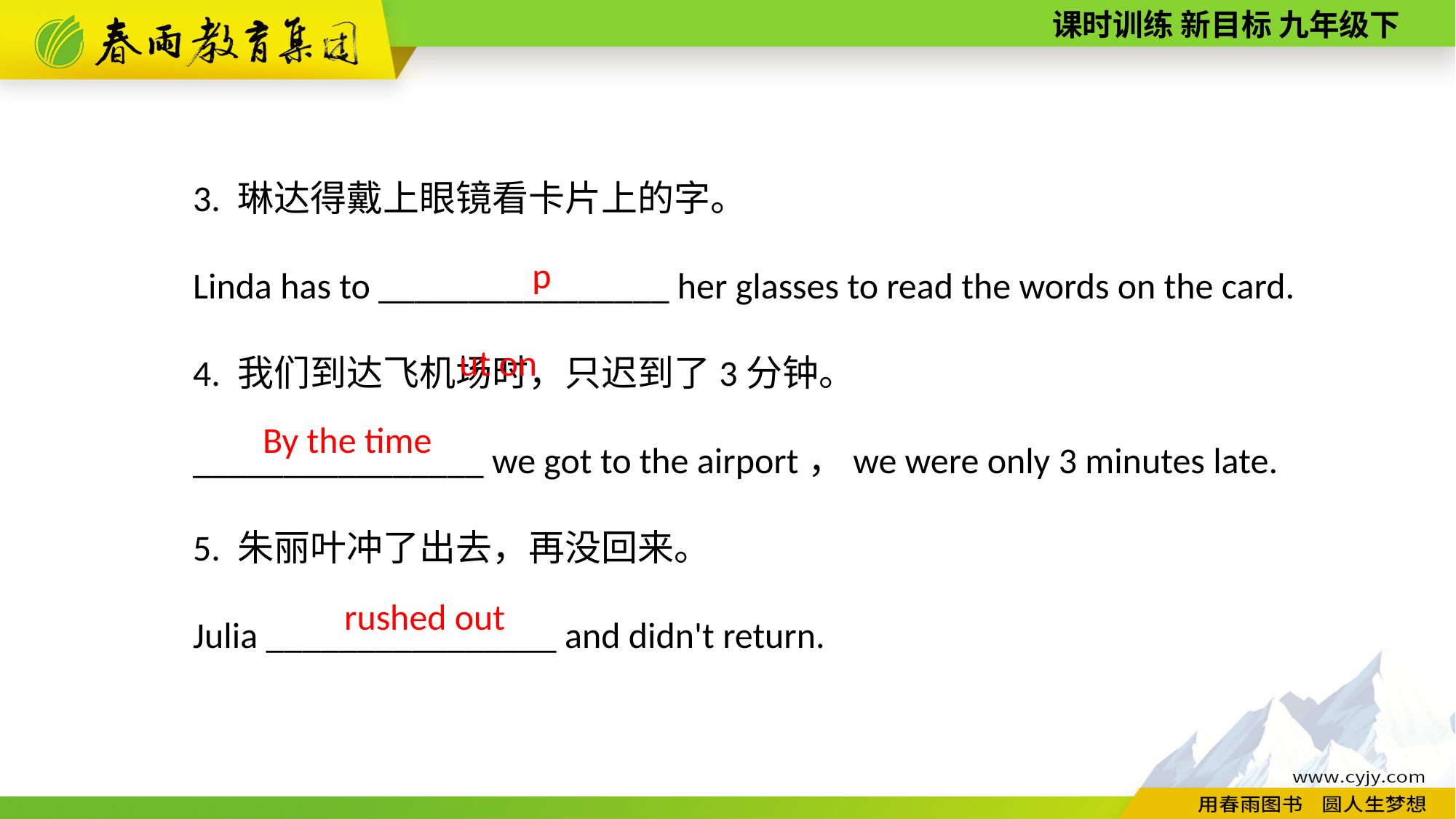

3. 琳达得戴上眼镜看卡片上的字。
Linda has to ________________ her glasses to read the words on the card.
4. 我们到达飞机场时，只迟到了3分钟。
________________ we got to the airport，we were only 3 minutes late.
5. 朱丽叶冲了出去，再没回来。
Julia ________________ and didn't return.
put on
By the time
 rushed out